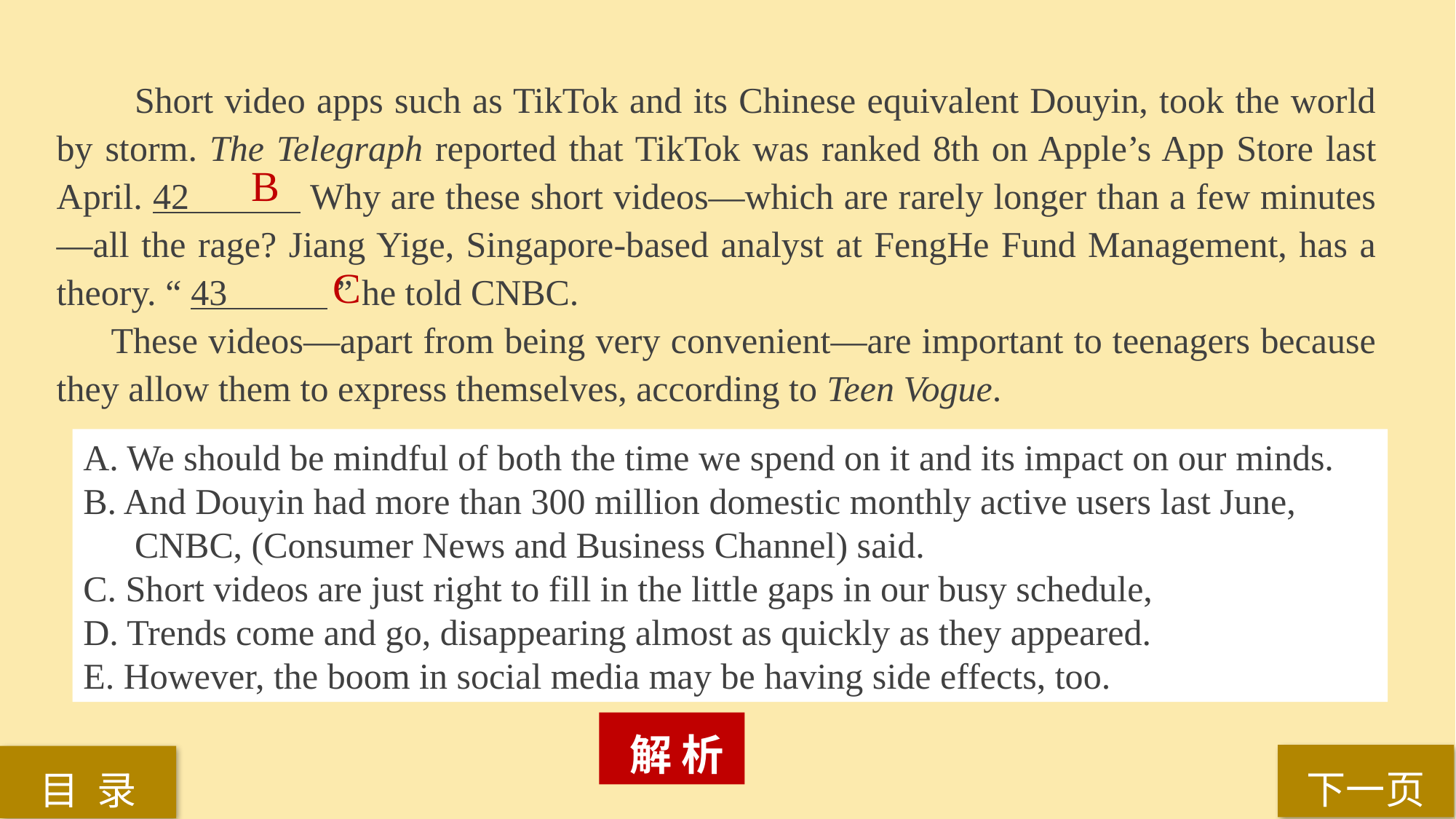

Short video apps such as TikTok and its Chinese equivalent Douyin, took the world by storm. The Telegraph reported that TikTok was ranked 8th on Apple’s App Store last April. 42            Why are these short videos—which are rarely longer than a few minutes—all the rage? Jiang Yige, Singapore-based analyst at FengHe Fund Management, has a theory. “ 43            ” he told CNBC.
These videos—apart from being very convenient—are important to teenagers because they allow them to express themselves, according to Teen Vogue.
B
C
A. We should be mindful of both the time we spend on it and its impact on our minds.
B. And Douyin had more than 300 million domestic monthly active users last June, CNBC, (Consumer News and Business Channel) said.
C. Short videos are just right to fill in the little gaps in our busy schedule,
D. Trends come and go, disappearing almost as quickly as they appeared.
E. However, the boom in social media may be having side effects, too.
 解 析